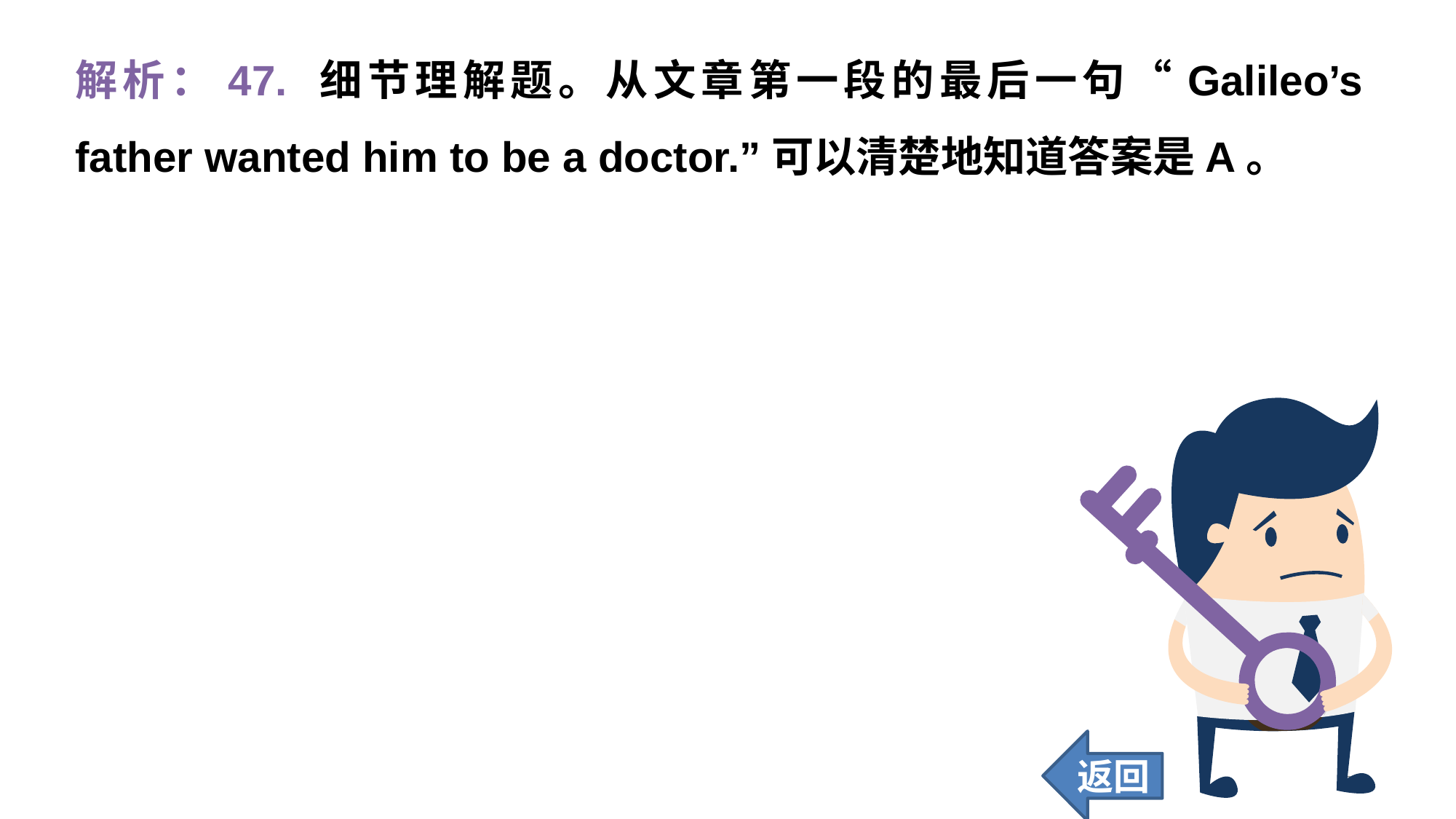

解析：47. 细节理解题。从文章第一段的最后一句“Galileo’s father wanted him to be a doctor.”可以清楚地知道答案是A。

返回
378